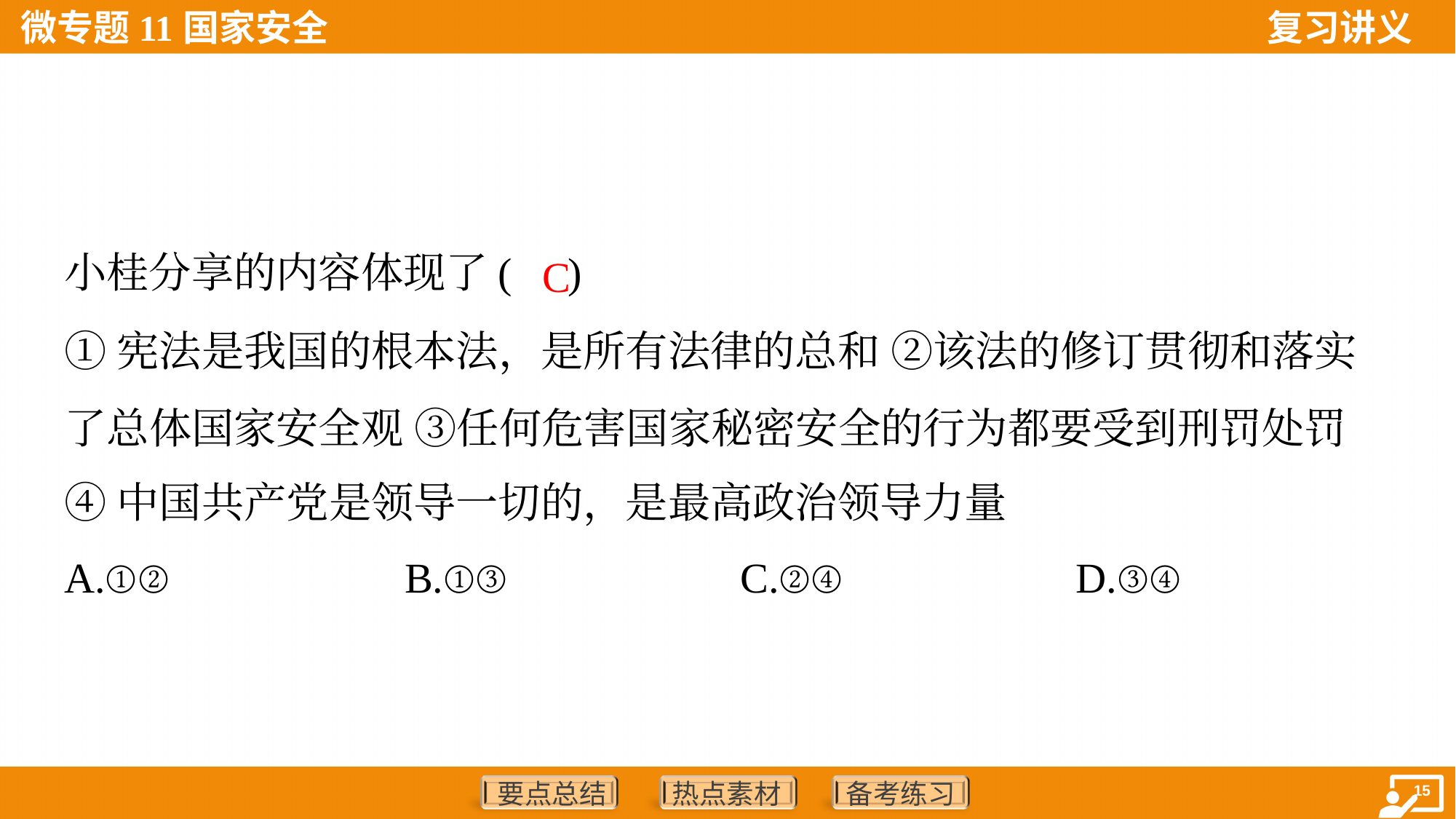

小桂分享的内容体现了(     )
C
①宪法是我国的根本法，是所有法律的总和 ②该法的修订贯彻和落实
了总体国家安全观 ③任何危害国家秘密安全的行为都要受到刑罚处罚
④中国共产党是领导一切的，是最高政治领导力量
A.①②	B.①③	C.②④	D.③④